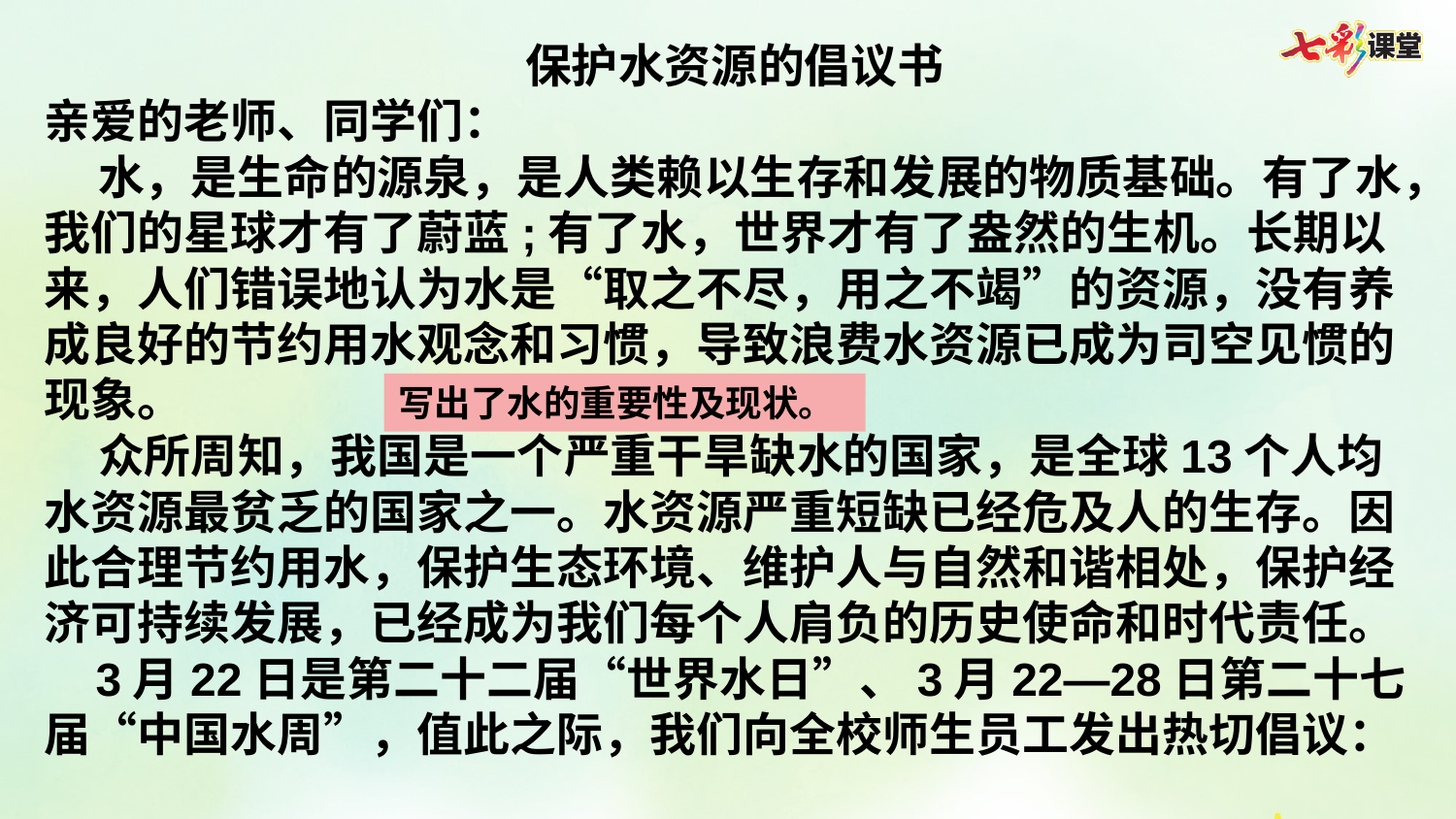

保护水资源的倡议书
亲爱的老师、同学们：
    水，是生命的源泉，是人类赖以生存和发展的物质基础。有了水，我们的星球才有了蔚蓝;有了水，世界才有了盎然的生机。长期以来，人们错误地认为水是“取之不尽，用之不竭”的资源，没有养成良好的节约用水观念和习惯，导致浪费水资源已成为司空见惯的现象。
    众所周知，我国是一个严重干旱缺水的国家，是全球13个人均水资源最贫乏的国家之一。水资源严重短缺已经危及人的生存。因此合理节约用水，保护生态环境、维护人与自然和谐相处，保护经济可持续发展，已经成为我们每个人肩负的历史使命和时代责任。
    3月22日是第二十二届“世界水日”、3月22—28日第二十七届“中国水周”，值此之际，我们向全校师生员工发出热切倡议：
写出了水的重要性及现状。